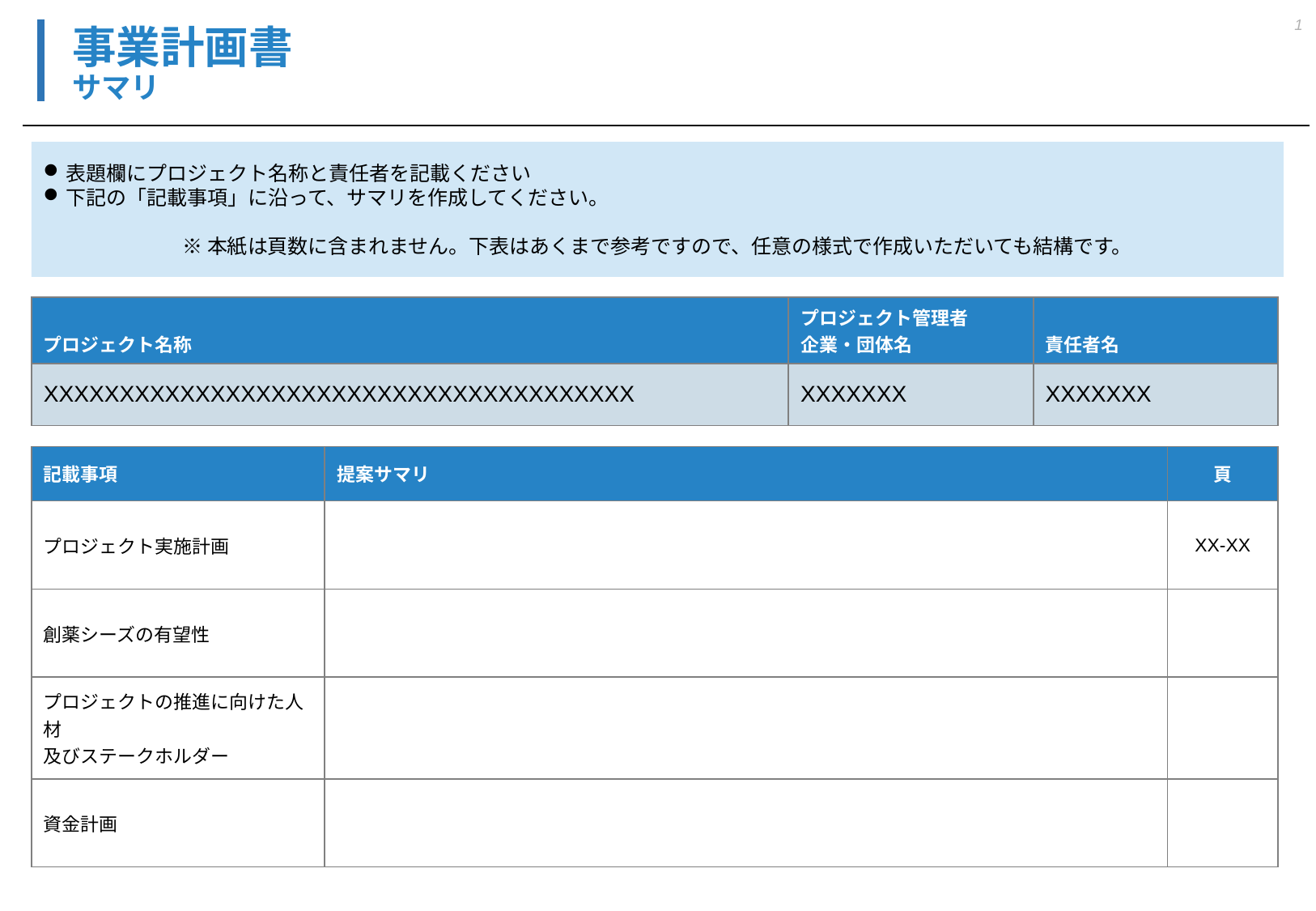

1
# 事業計画書 サマリ
表題欄にプロジェクト名称と責任者を記載ください
下記の「記載事項」に沿って、サマリを作成してください。

※本紙は頁数に含まれません。下表はあくまで参考ですので、任意の様式で作成いただいても結構です。
| プロジェクト名称 | プロジェクト管理者 企業・団体名 | 責任者名 |
| --- | --- | --- |
| XXXXXXXXXXXXXXXXXXXXXXXXXXXXXXXXXXXXXXX | XXXXXXX | XXXXXXX |
| 記載事項 | 提案サマリ | 頁 |
| --- | --- | --- |
| プロジェクト実施計画 |  | XX‐XX |
| 創薬シーズの有望性 |  |  |
| プロジェクトの推進に向けた人材 及びステークホルダー |  |  |
| 資金計画 |  |  |